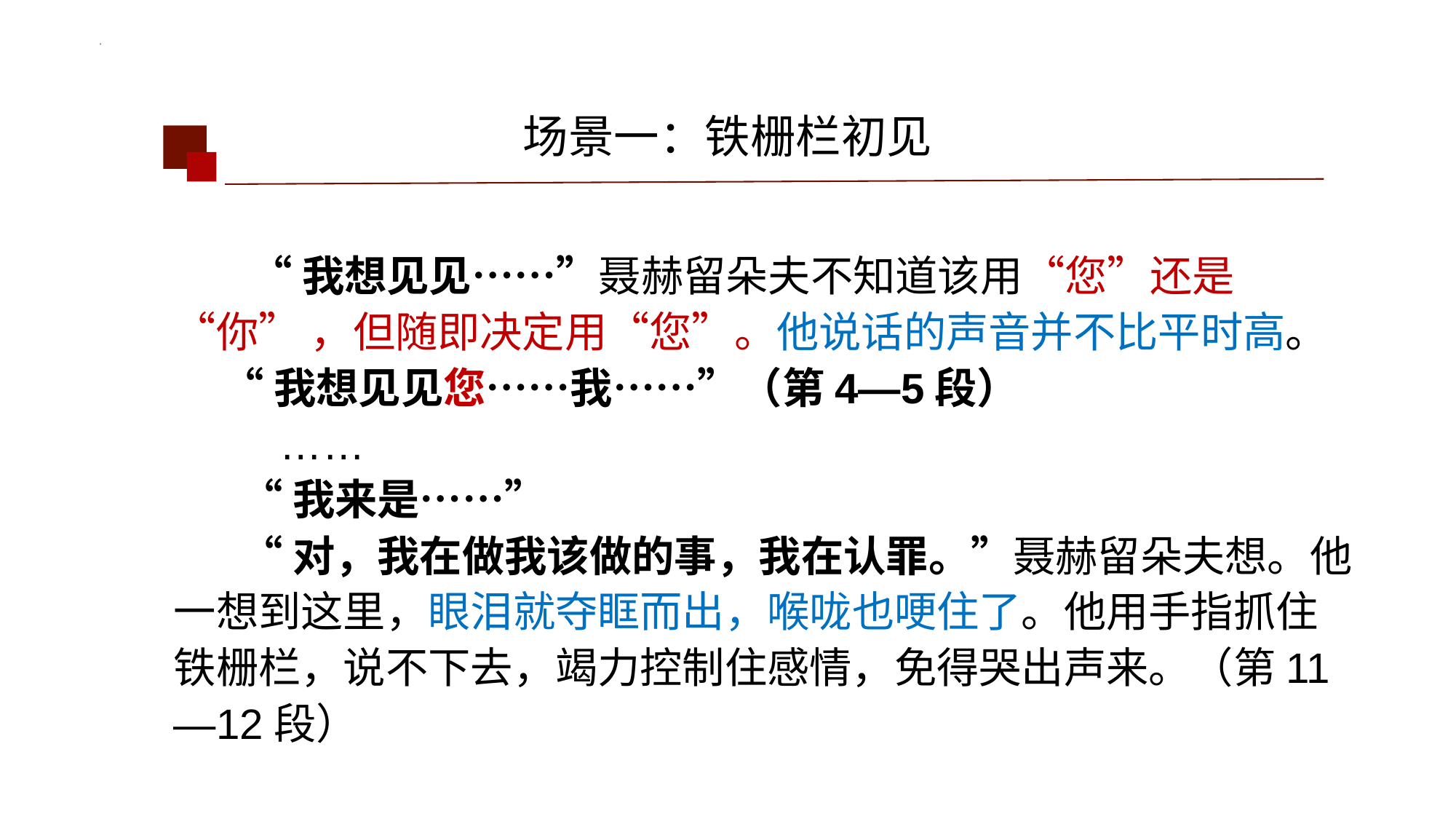

场景一：铁栅栏初见

        “我想见见……”聂赫留朵夫不知道该用“您”还是“你” ，但随即决定用“您”。他说话的声音并不比平时高。
     “我想见见您……我……”（第4—5段）
         ……
       “我来是……”
       “对，我在做我该做的事，我在认罪。”聂赫留朵夫想。他一想到这里，眼泪就夺眶而出，喉咙也哽住了。他用手指抓住铁栅栏，说不下去，竭力控制住感情，免得哭出声来。（第11—12段）